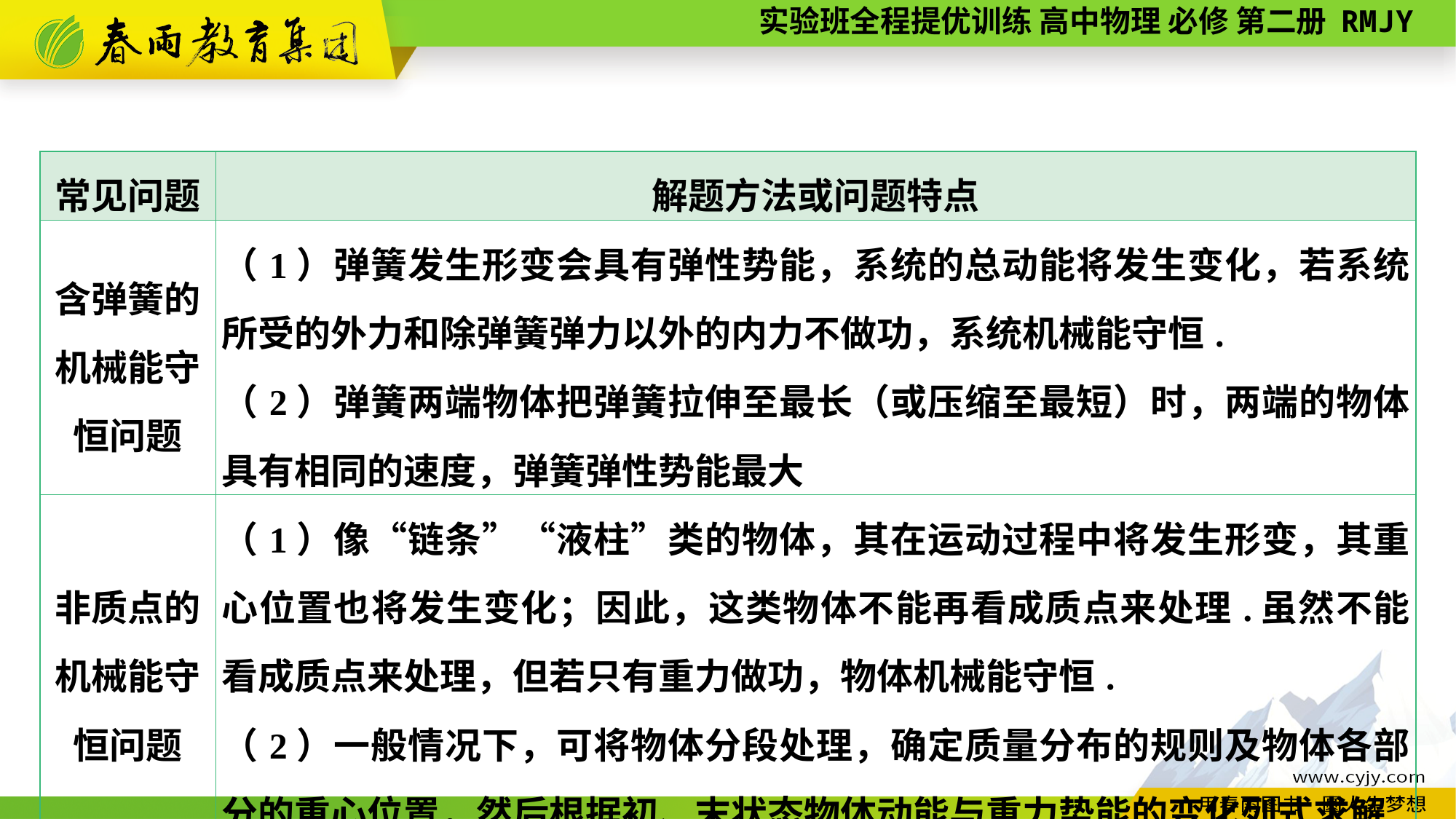

| 常见问题 | 解题方法或问题特点 |
| --- | --- |
| 含弹簧的机械能守恒问题 | （1）弹簧发生形变会具有弹性势能，系统的总动能将发生变化，若系统所受的外力和除弹簧弹力以外的内力不做功，系统机械能守恒. （2）弹簧两端物体把弹簧拉伸至最长（或压缩至最短）时，两端的物体具有相同的速度，弹簧弹性势能最大 |
| 非质点的机械能守恒问题 | （1）像“链条”“液柱”类的物体，其在运动过程中将发生形变，其重心位置也将发生变化；因此，这类物体不能再看成质点来处理.虽然不能看成质点来处理，但若只有重力做功，物体机械能守恒. （2）一般情况下，可将物体分段处理，确定质量分布的规则及物体各部分的重心位置，然后根据初、末状态物体动能与重力势能的变化列式求解 |